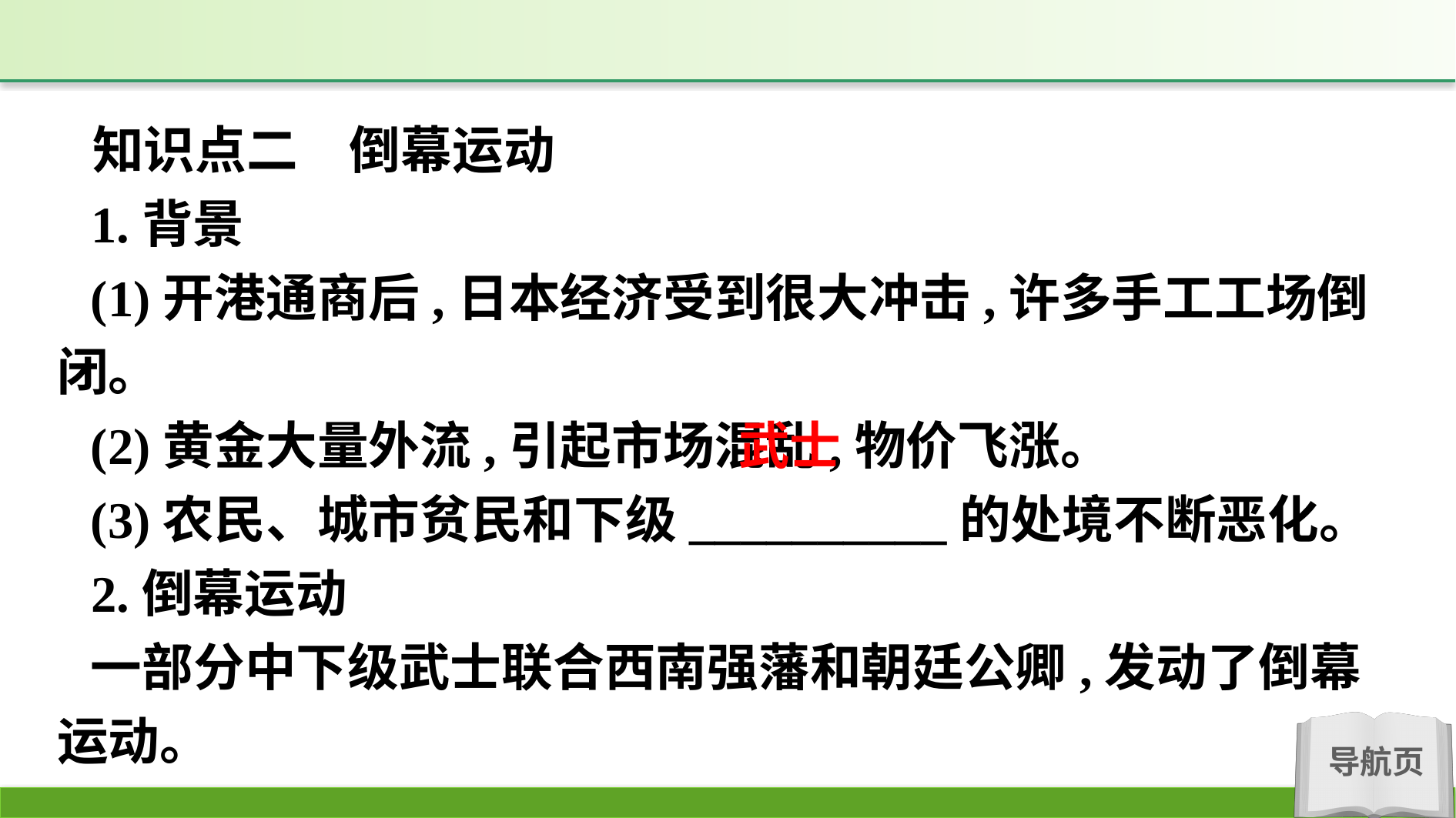

知识点二　倒幕运动
1.背景
(1)开港通商后,日本经济受到很大冲击,许多手工工场倒闭。
(2)黄金大量外流,引起市场混乱,物价飞涨。
(3)农民、城市贫民和下级__________的处境不断恶化。
2.倒幕运动
一部分中下级武士联合西南强藩和朝廷公卿,发动了倒幕运动。
武士